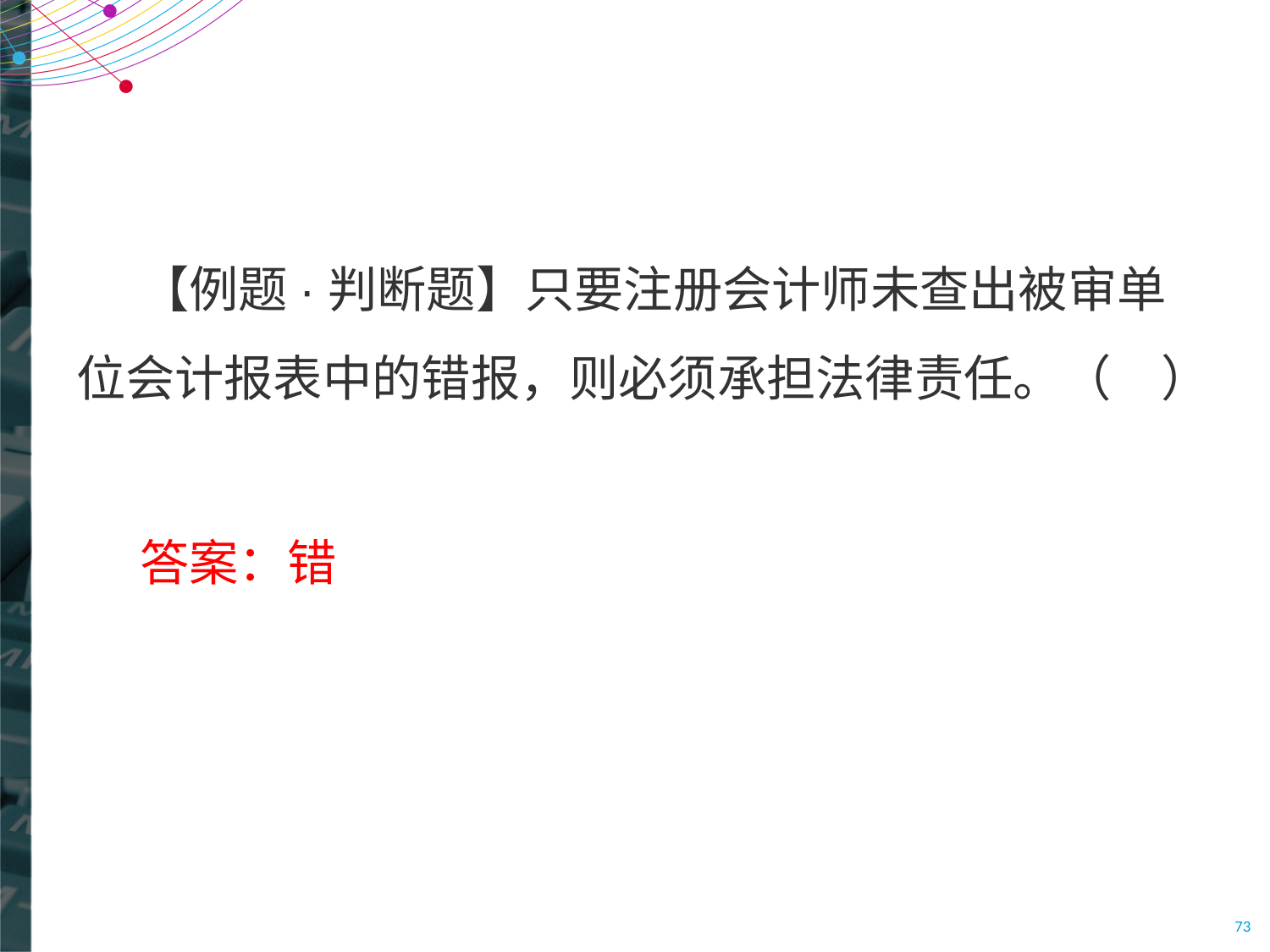

【例题·判断题】只要注册会计师未查出被审单位会计报表中的错报，则必须承担法律责任。（　）

答案：错